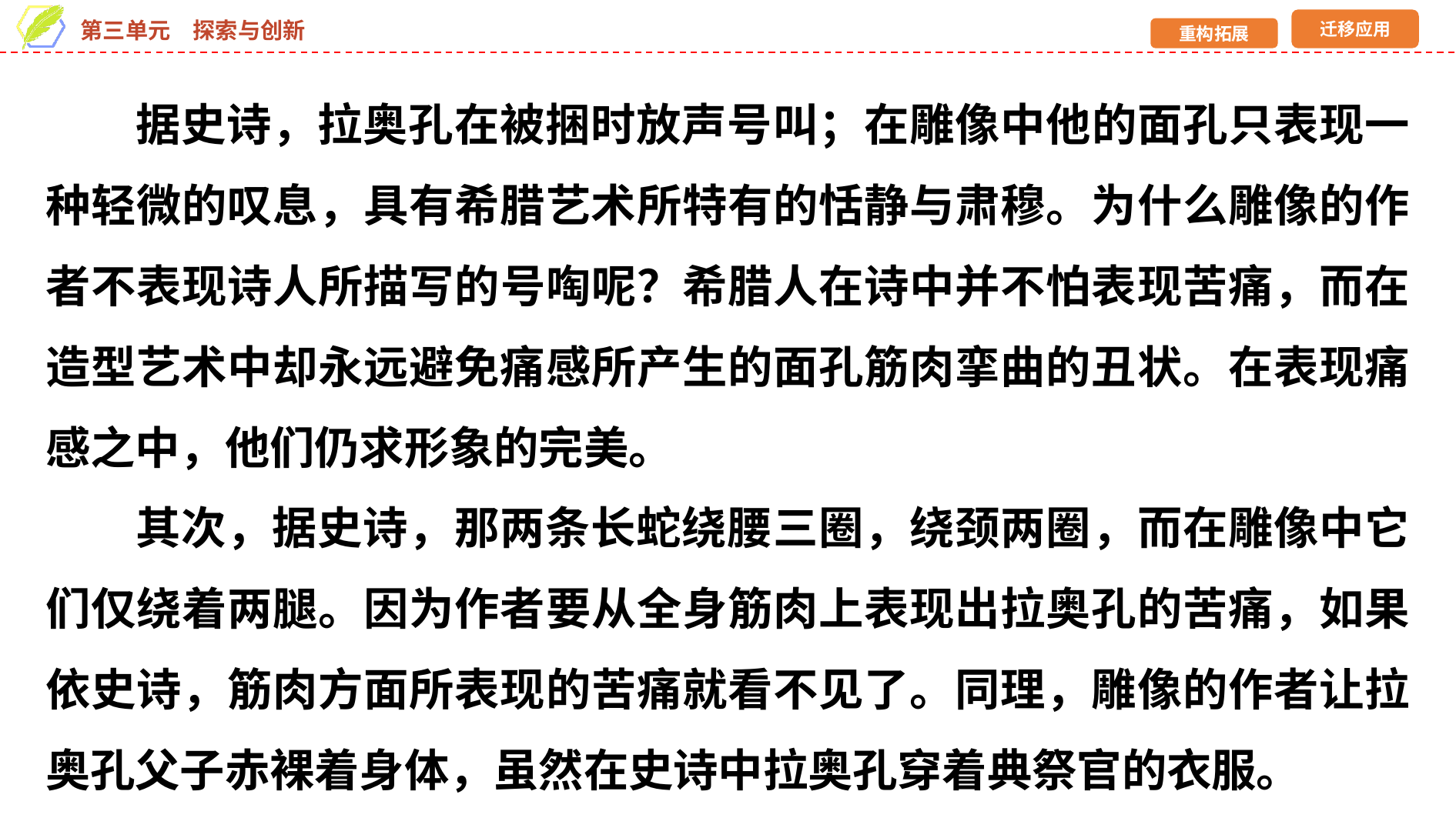

据史诗，拉奥孔在被捆时放声号叫；在雕像中他的面孔只表现一种轻微的叹息，具有希腊艺术所特有的恬静与肃穆。为什么雕像的作者不表现诗人所描写的号啕呢？希腊人在诗中并不怕表现苦痛，而在造型艺术中却永远避免痛感所产生的面孔筋肉挛曲的丑状。在表现痛感之中，他们仍求形象的完美。
其次，据史诗，那两条长蛇绕腰三圈，绕颈两圈，而在雕像中它们仅绕着两腿。因为作者要从全身筋肉上表现出拉奥孔的苦痛，如果依史诗，筋肉方面所表现的苦痛就看不见了。同理，雕像的作者让拉奥孔父子赤裸着身体，虽然在史诗中拉奥孔穿着典祭官的衣服。